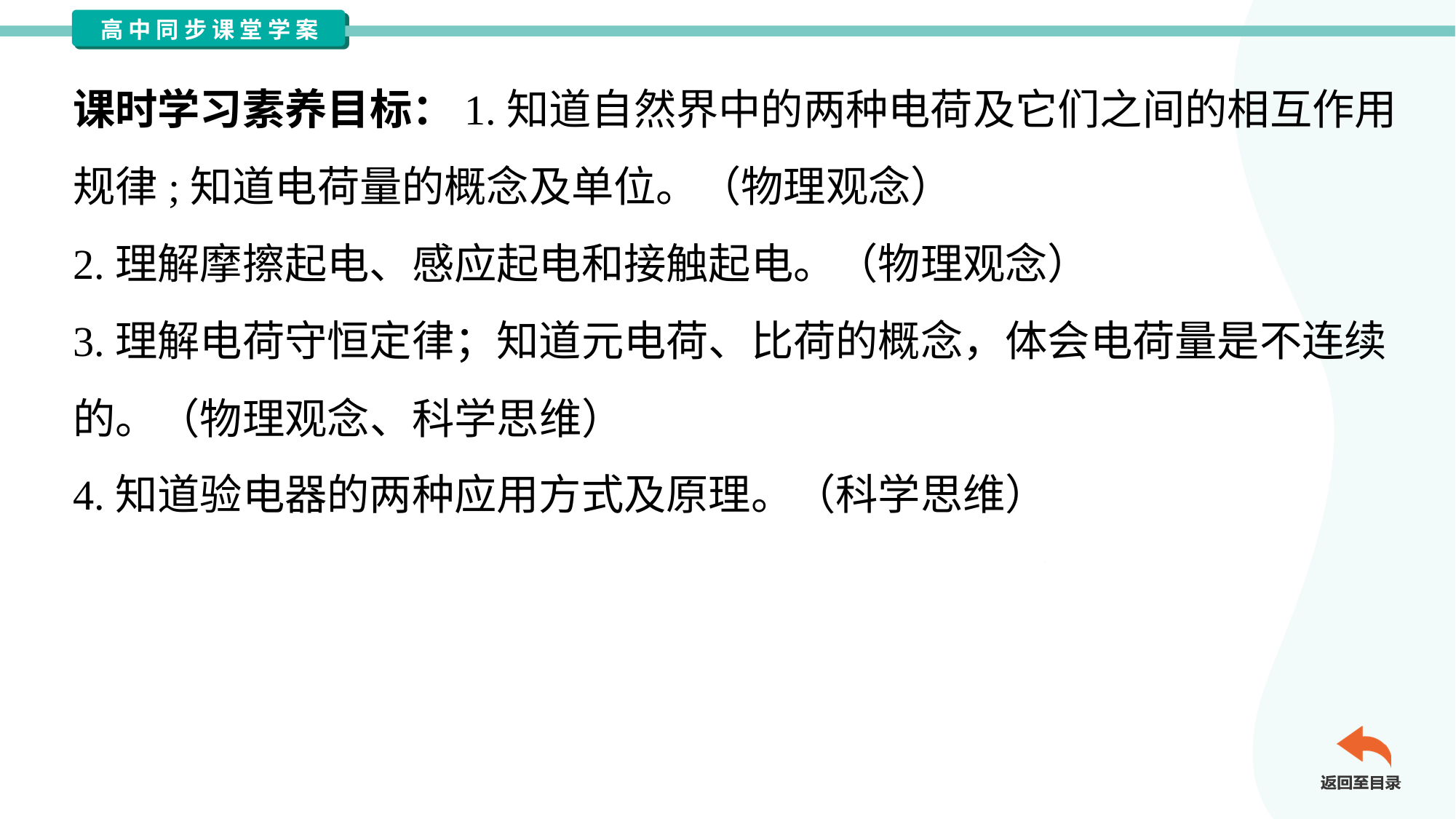

课时学习素养目标：1.知道自然界中的两种电荷及它们之间的相互作用
规律;知道电荷量的概念及单位。（物理观念）
2.理解摩擦起电、感应起电和接触起电。（物理观念）
3.理解电荷守恒定律；知道元电荷、比荷的概念，体会电荷量是不连续
的。（物理观念、科学思维）
4.知道验电器的两种应用方式及原理。（科学思维）